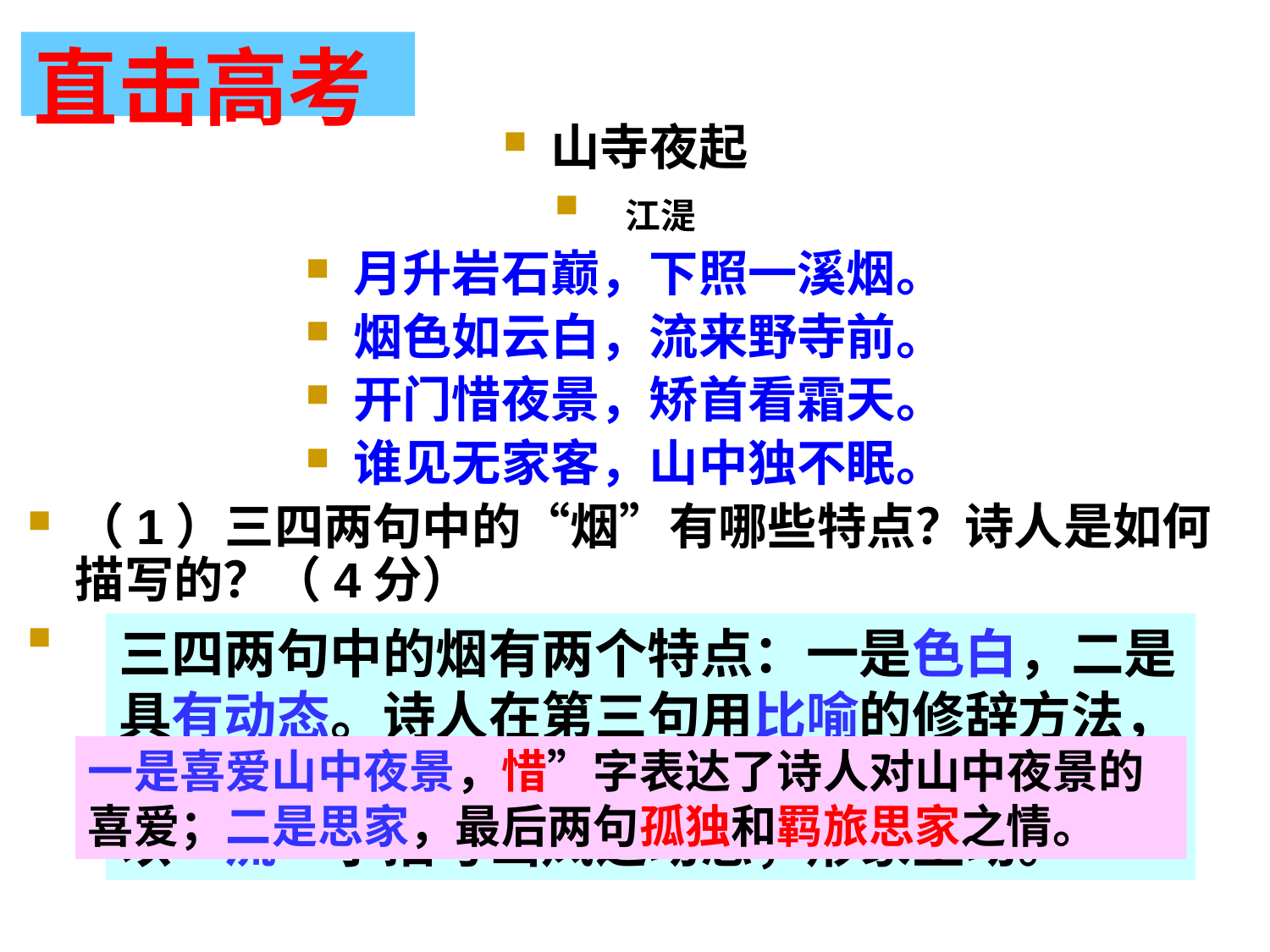

直击高考
山寺夜起
 江湜
月升岩石巅，下照一溪烟。
烟色如云白，流来野寺前。
开门惜夜景，矫首看霜天。
谁见无家客，山中独不眠。
（1）三四两句中的“烟”有哪些特点？诗人是如何描写的？（4分）
（2）结合全诗分析诗人“不眠”的原因。（4分）
三四两句中的烟有两个特点：一是色白，二是具有动态。诗人在第三句用比喻的修辞方法，形容山岚在月光下呈现出如云的白色；第四句以“流”字描写山岚之动态，形象生动。
一是喜爱山中夜景，惜”字表达了诗人对山中夜景的喜爱；二是思家，最后两句孤独和羁旅思家之情。